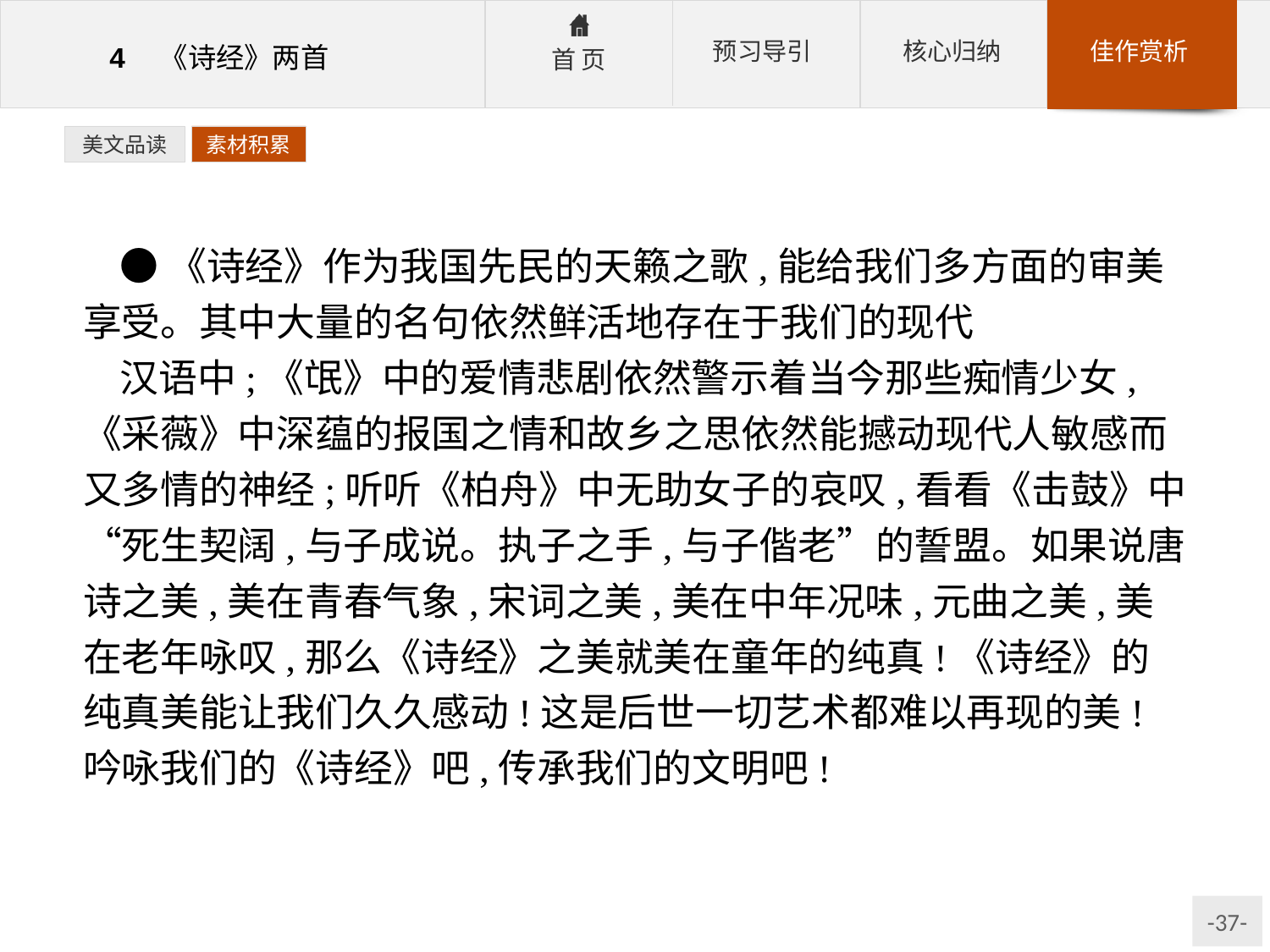

美文品读
素材积累
●《诗经》作为我国先民的天籁之歌,能给我们多方面的审美享受。其中大量的名句依然鲜活地存在于我们的现代
汉语中;《氓》中的爱情悲剧依然警示着当今那些痴情少女,《采薇》中深蕴的报国之情和故乡之思依然能撼动现代人敏感而又多情的神经;听听《柏舟》中无助女子的哀叹,看看《击鼓》中“死生契阔,与子成说。执子之手,与子偕老”的誓盟。如果说唐诗之美,美在青春气象,宋词之美,美在中年况味,元曲之美,美在老年咏叹,那么《诗经》之美就美在童年的纯真!《诗经》的纯真美能让我们久久感动!这是后世一切艺术都难以再现的美!吟咏我们的《诗经》吧,传承我们的文明吧!